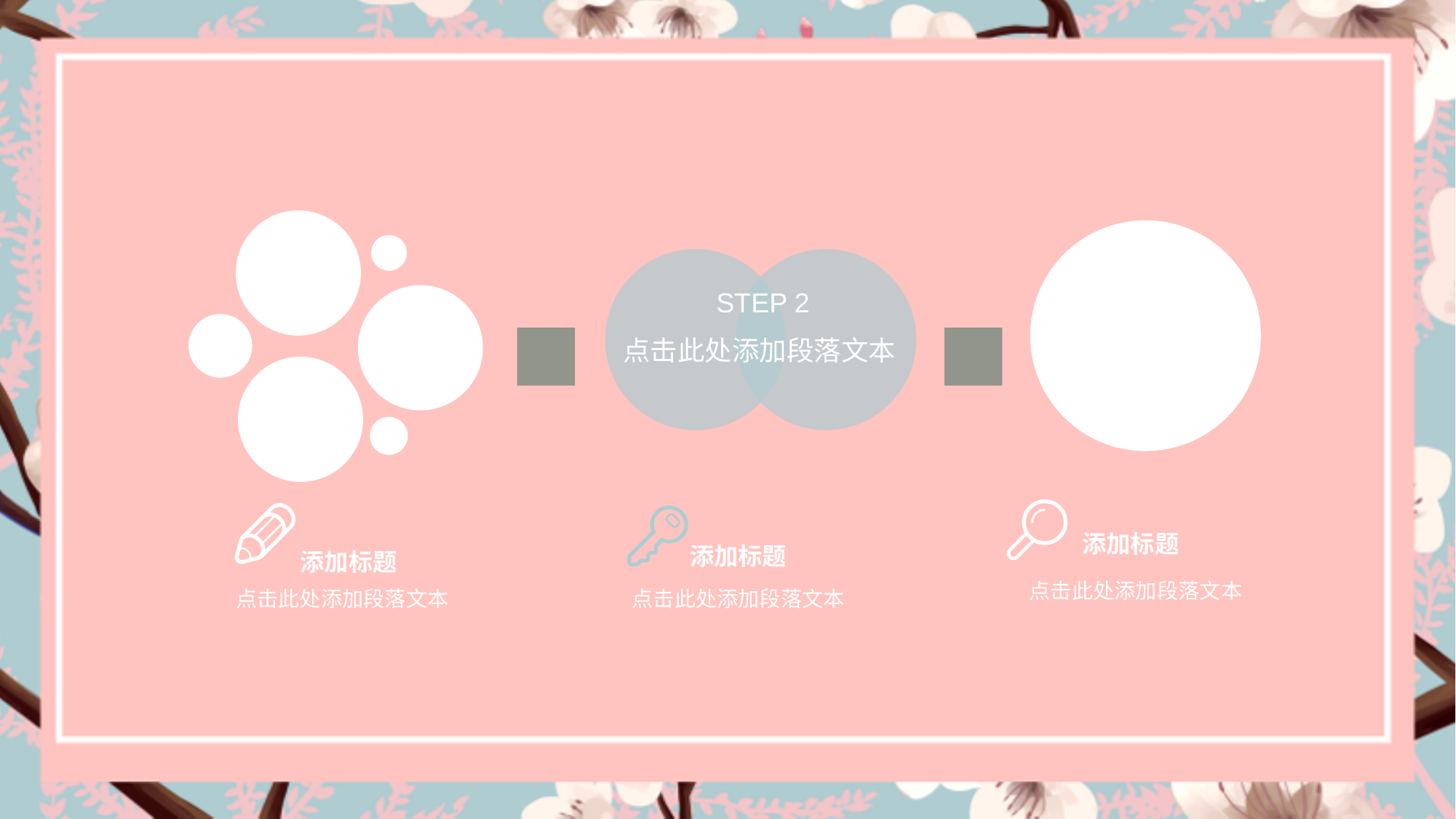

文字

文字

文字

STEP 3
点击此处添加段落文本

STEP 2
点击此处添加段落文本

添加标题
点击此处添加段落文本

添加标题
点击此处添加段落文本

添加标题
点击此处添加段落文本